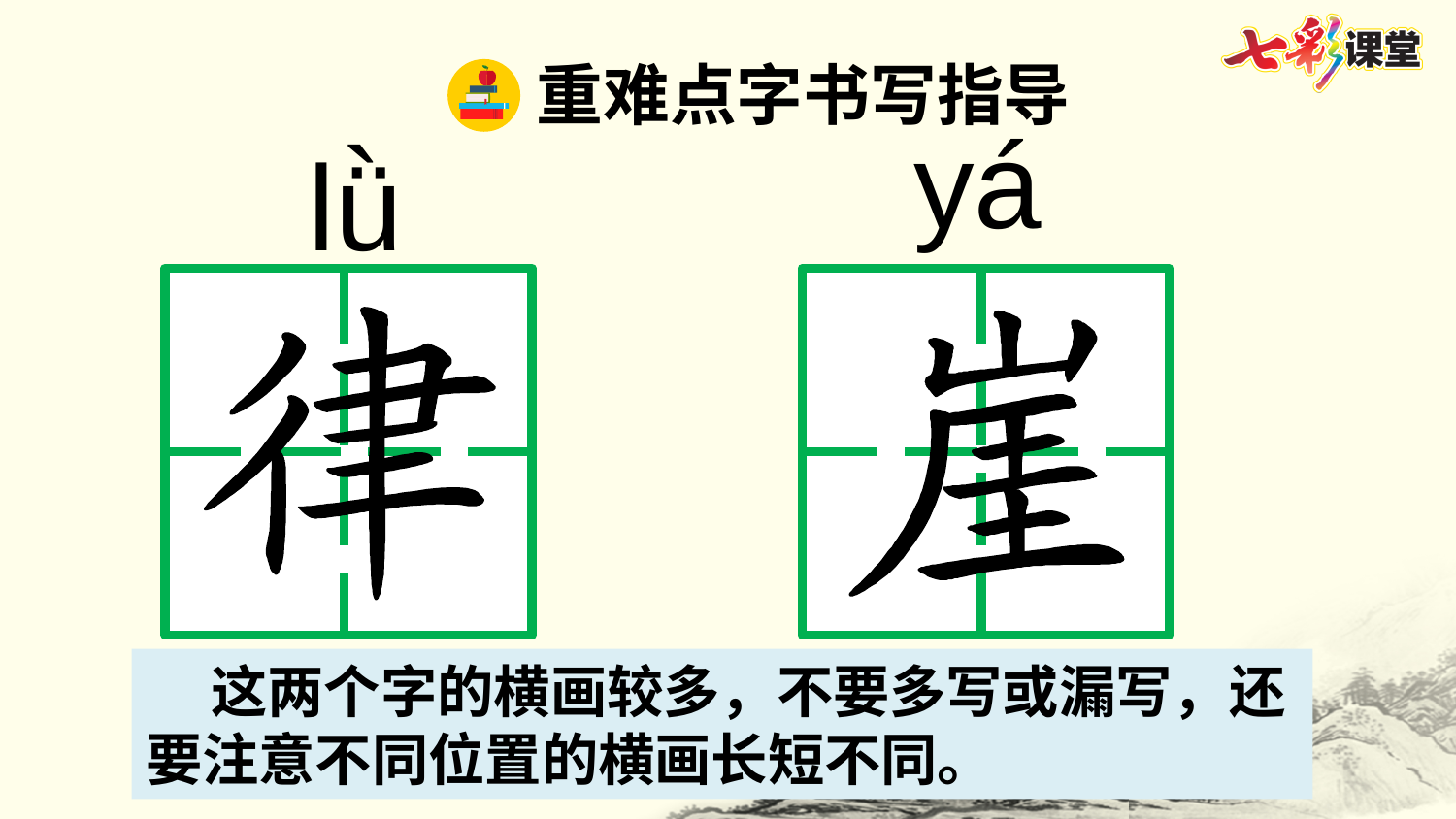

重难点字书写指导

yá
lǜ

    这两个字的横画较多，不要多写或漏写，还要注意不同位置的横画长短不同。